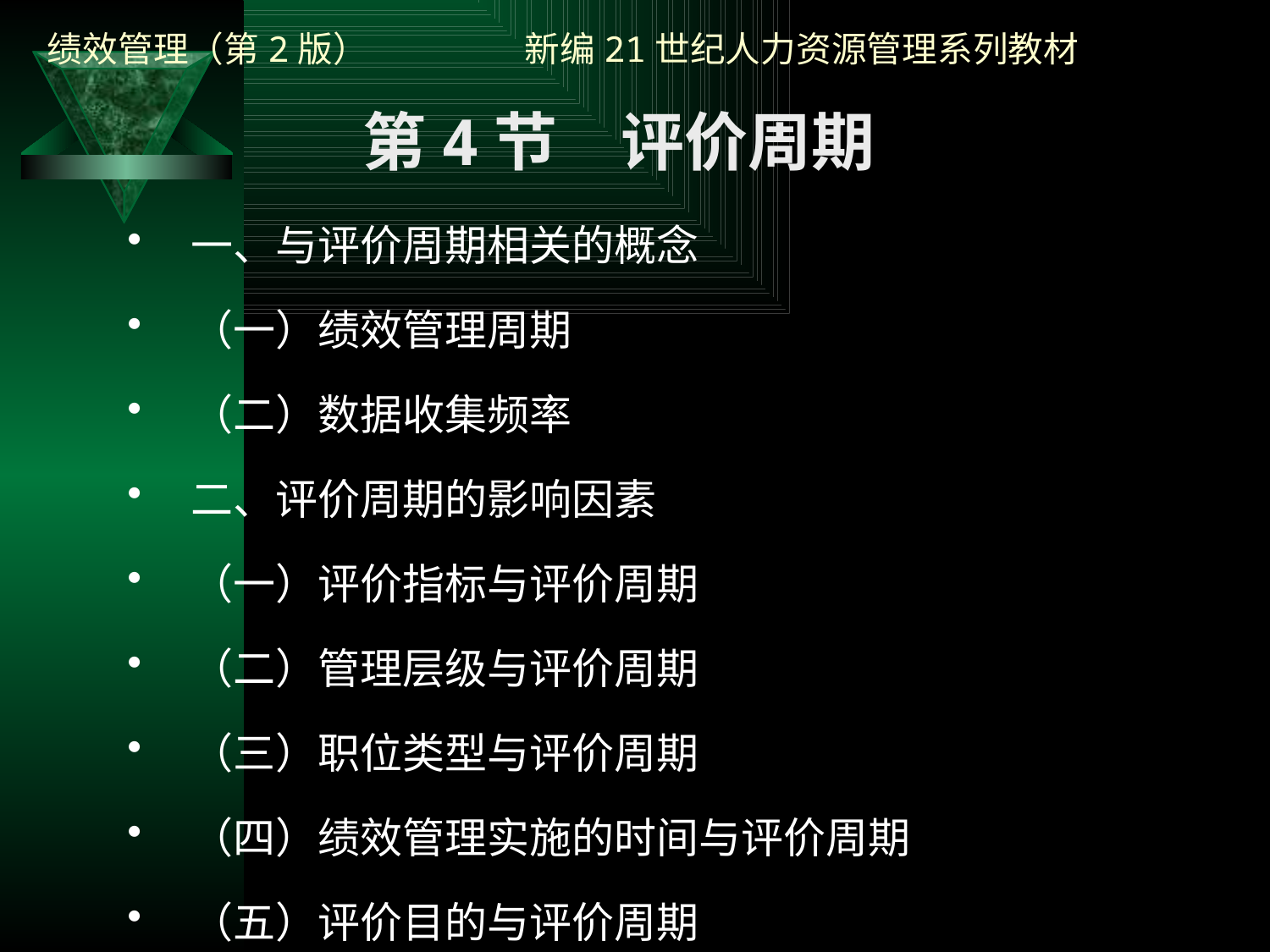

第4节　评价周期
一、与评价周期相关的概念
（一）绩效管理周期
（二）数据收集频率
二、评价周期的影响因素
（一）评价指标与评价周期
（二）管理层级与评价周期
（三）职位类型与评价周期
（四）绩效管理实施的时间与评价周期
（五）评价目的与评价周期